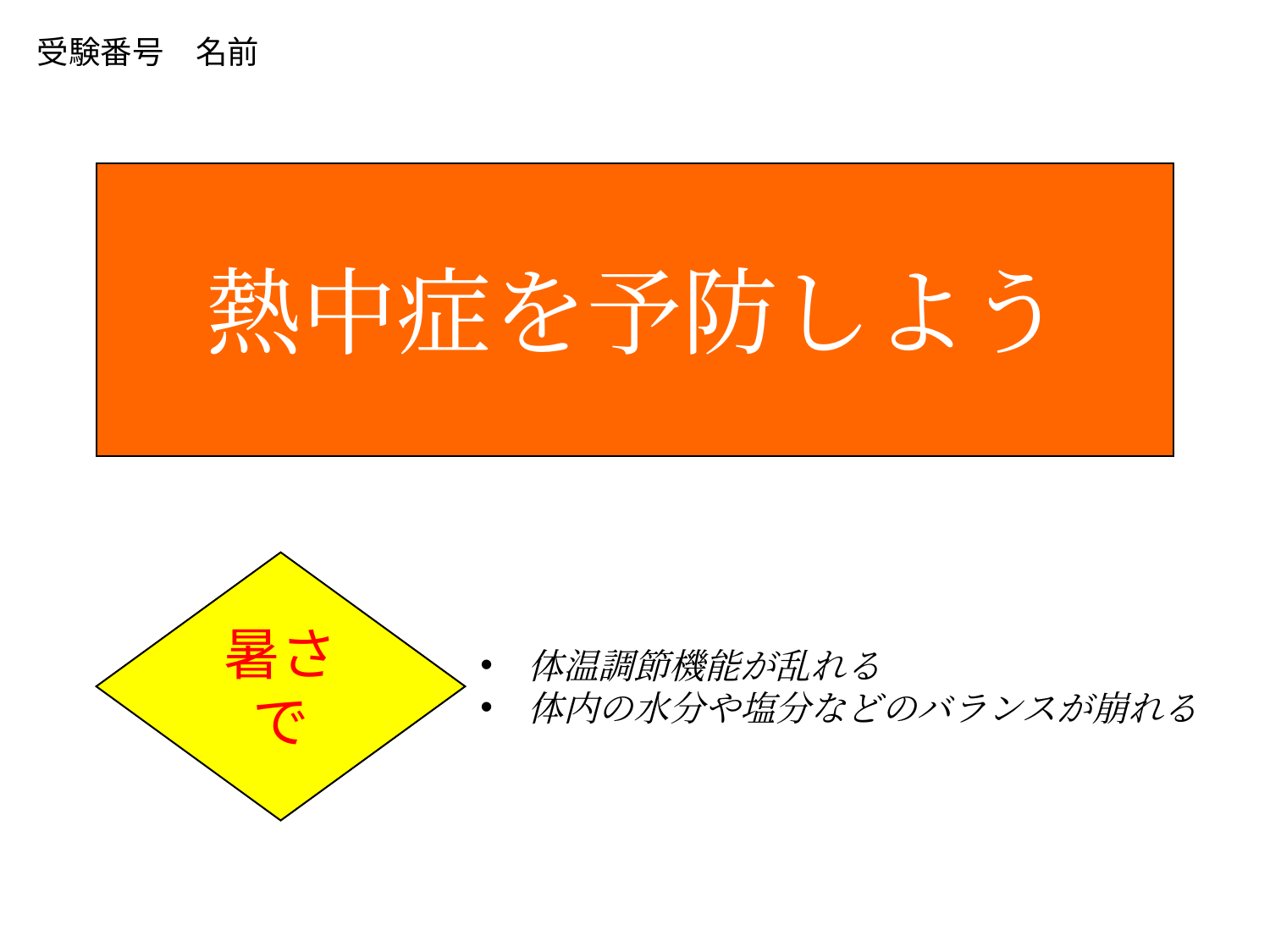

受験番号　名前
熱中症を予防しよう
暑さで
体温調節機能が乱れる
体内の水分や塩分などのバランスが崩れる